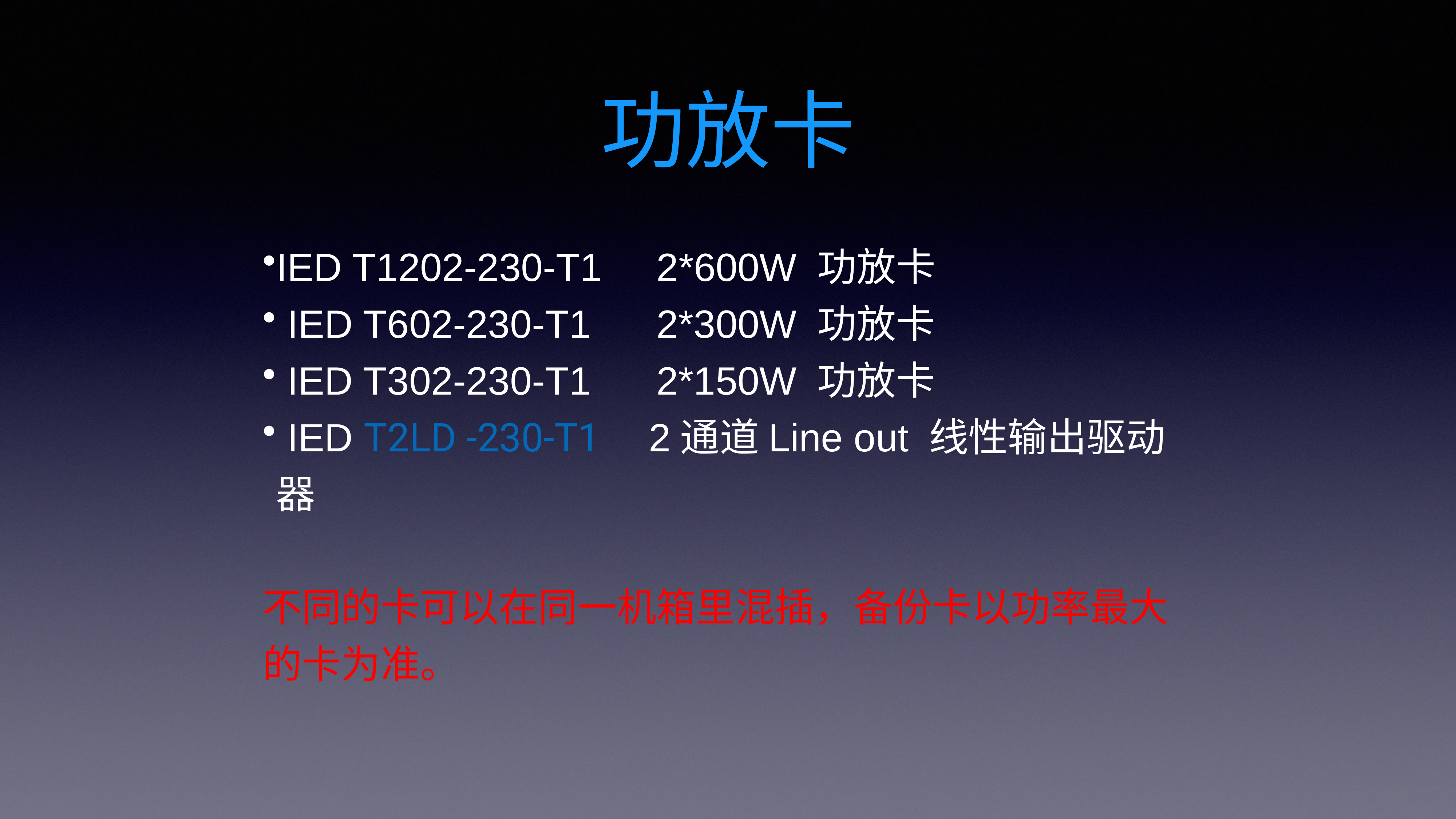

# 功放卡
IED T1202-230-T1     2*600W 功放卡
 IED T602-230-T1      2*300W 功放卡
 IED T302-230-T1      2*150W 功放卡
 IED T2LD -230-T1     2通道Line out 线性输出驱动器

不同的卡可以在同一机箱里混插，备份卡以功率最大的卡为准。